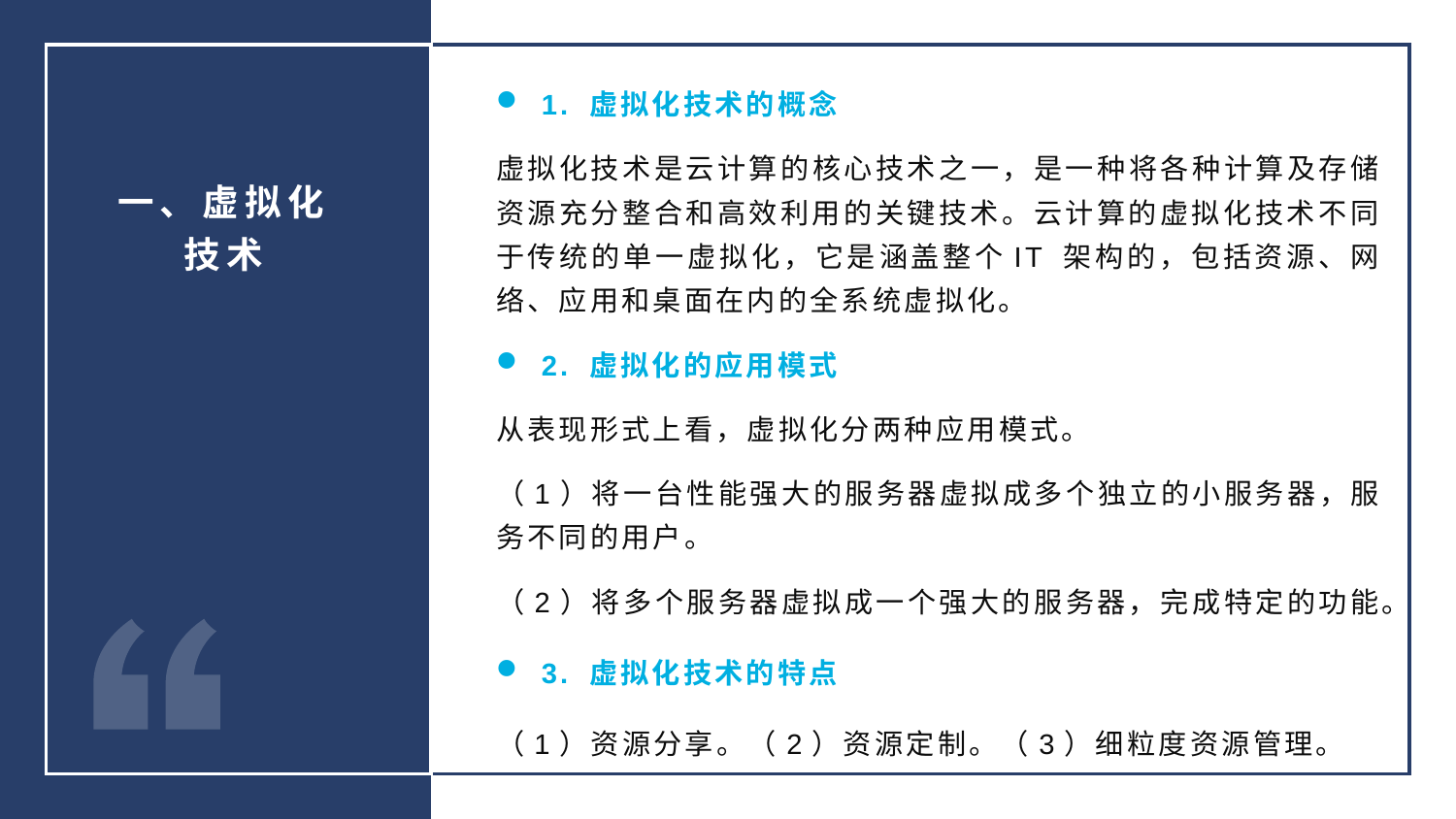

1. 虚拟化技术的概念
虚拟化技术是云计算的核心技术之一，是一种将各种计算及存储资源充分整合和高效利用的关键技术。云计算的虚拟化技术不同于传统的单一虚拟化，它是涵盖整个IT 架构的，包括资源、网络、应用和桌面在内的全系统虚拟化。
2. 虚拟化的应用模式
从表现形式上看，虚拟化分两种应用模式。
（1）将一台性能强大的服务器虚拟成多个独立的小服务器，服务不同的用户。
（2）将多个服务器虚拟成一个强大的服务器，完成特定的功能。
3. 虚拟化技术的特点
（1）资源分享。（2）资源定制。（3）细粒度资源管理。
一、虚拟化技术